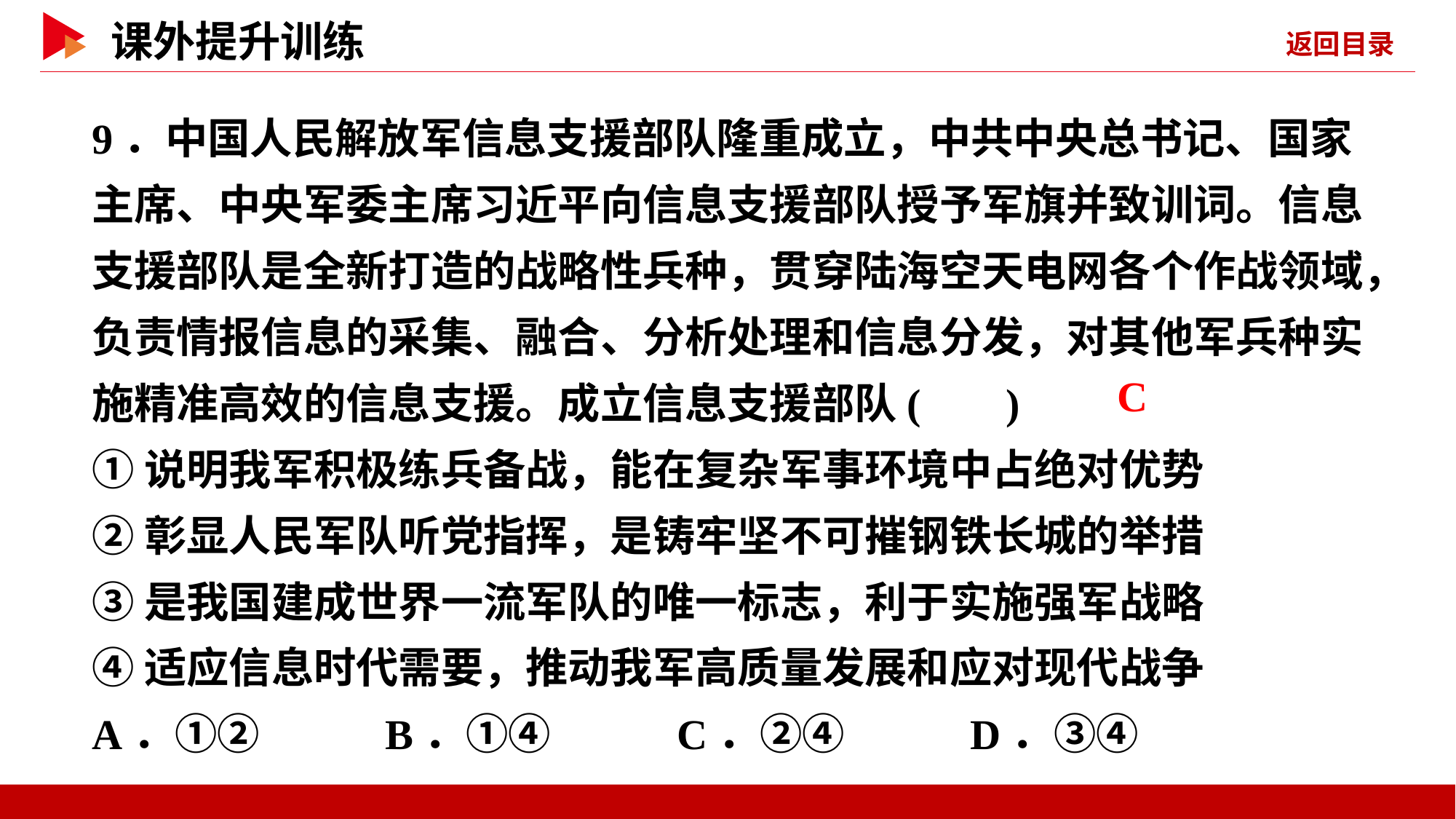

9．中国人民解放军信息支援部队隆重成立，中共中央总书记、国家主席、中央军委主席习近平向信息支援部队授予军旗并致训词。信息支援部队是全新打造的战略性兵种，贯穿陆海空天电网各个作战领域，负责情报信息的采集、融合、分析处理和信息分发，对其他军兵种实施精准高效的信息支援。成立信息支援部队(        )
①说明我军积极练兵备战，能在复杂军事环境中占绝对优势
②彰显人民军队听党指挥，是铸牢坚不可摧钢铁长城的举措
③是我国建成世界一流军队的唯一标志，利于实施强军战略
④适应信息时代需要，推动我军高质量发展和应对现代战争
A．①②            B．①④            C．②④            D．③④
   C